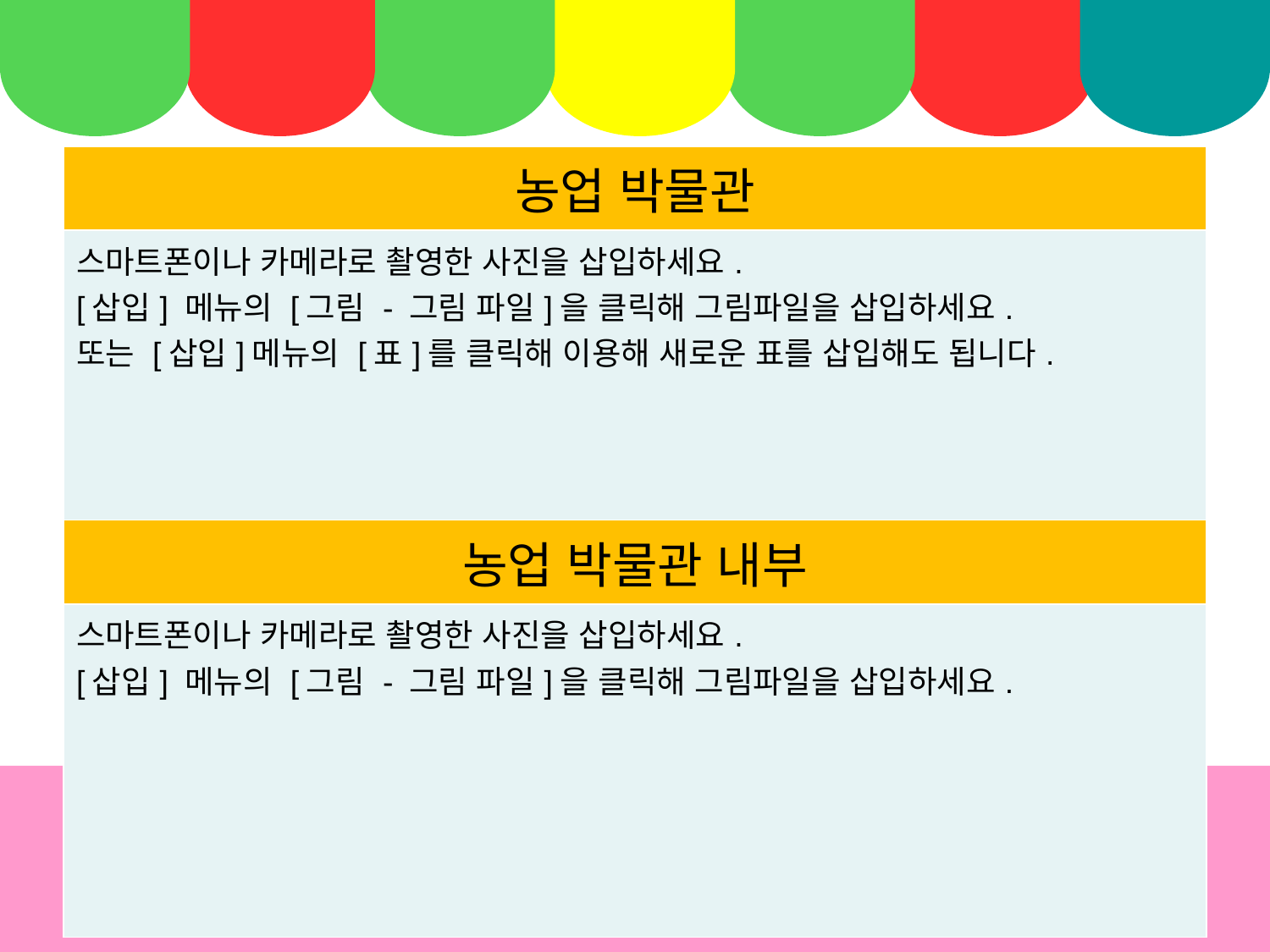

| 농업 박물관 |
| --- |
| 스마트폰이나 카메라로 촬영한 사진을 삽입하세요. [삽입] 메뉴의 [그림 - 그림 파일]을 클릭해 그림파일을 삽입하세요. 또는 [삽입]메뉴의 [표]를 클릭해 이용해 새로운 표를 삽입해도 됩니다. |
| 농업 박물관 내부 |
| 스마트폰이나 카메라로 촬영한 사진을 삽입하세요. [삽입] 메뉴의 [그림 - 그림 파일]을 클릭해 그림파일을 삽입하세요. |